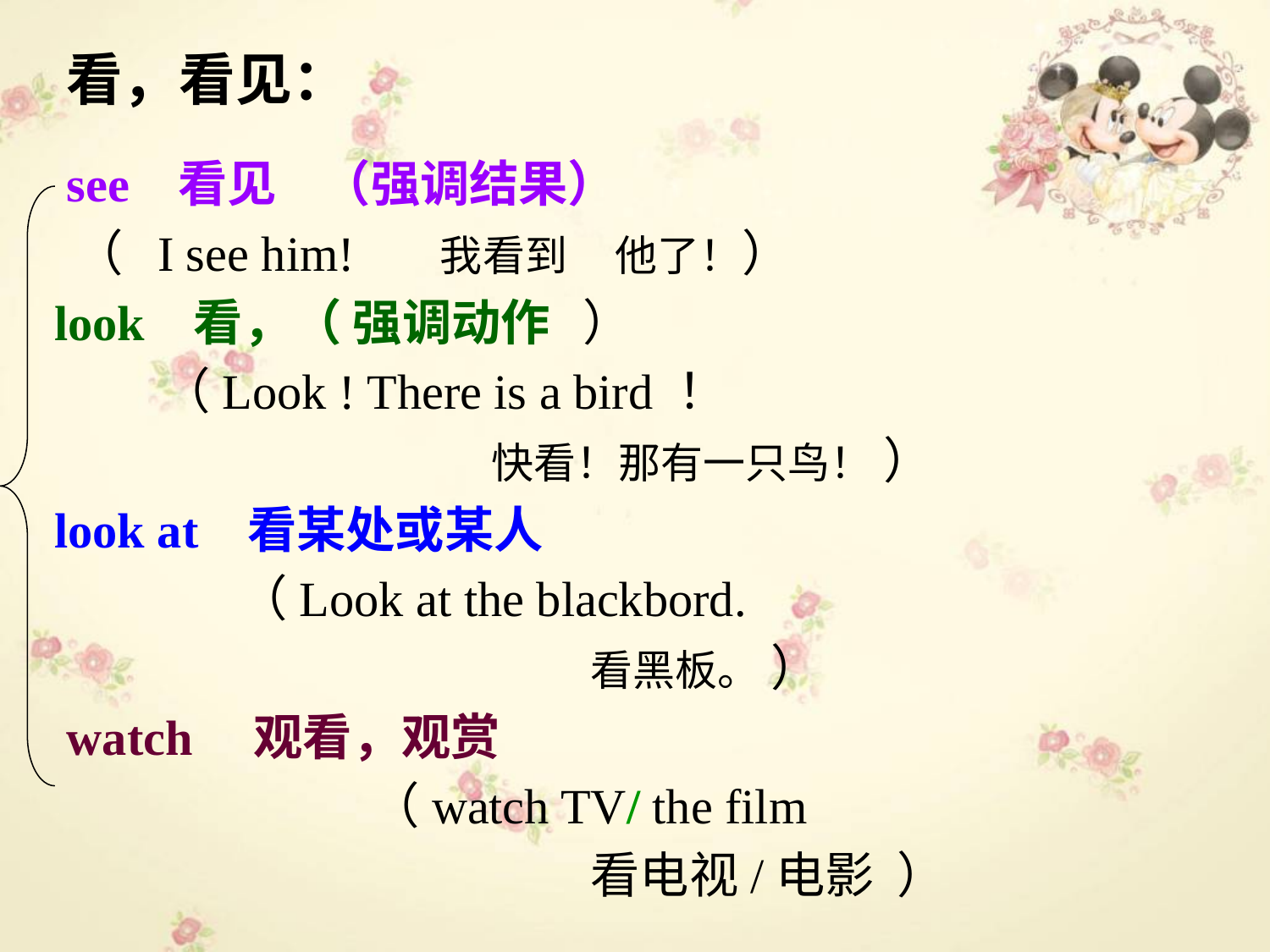

# 看，看见：
    see   看见    （强调结果）
    （  I see him!      我看到     他了！）
   look   看，（ 强调动作   ）
            （Look ! There is a bird ！
                                          快看！那有一只鸟！ ）
   look at   看某处或某人
                   （Look at the blackbord.
                                                   看黑板。 ）
    watch    观看，观赏
                               （watch TV/ the film
                                                   看电视/电影  ）